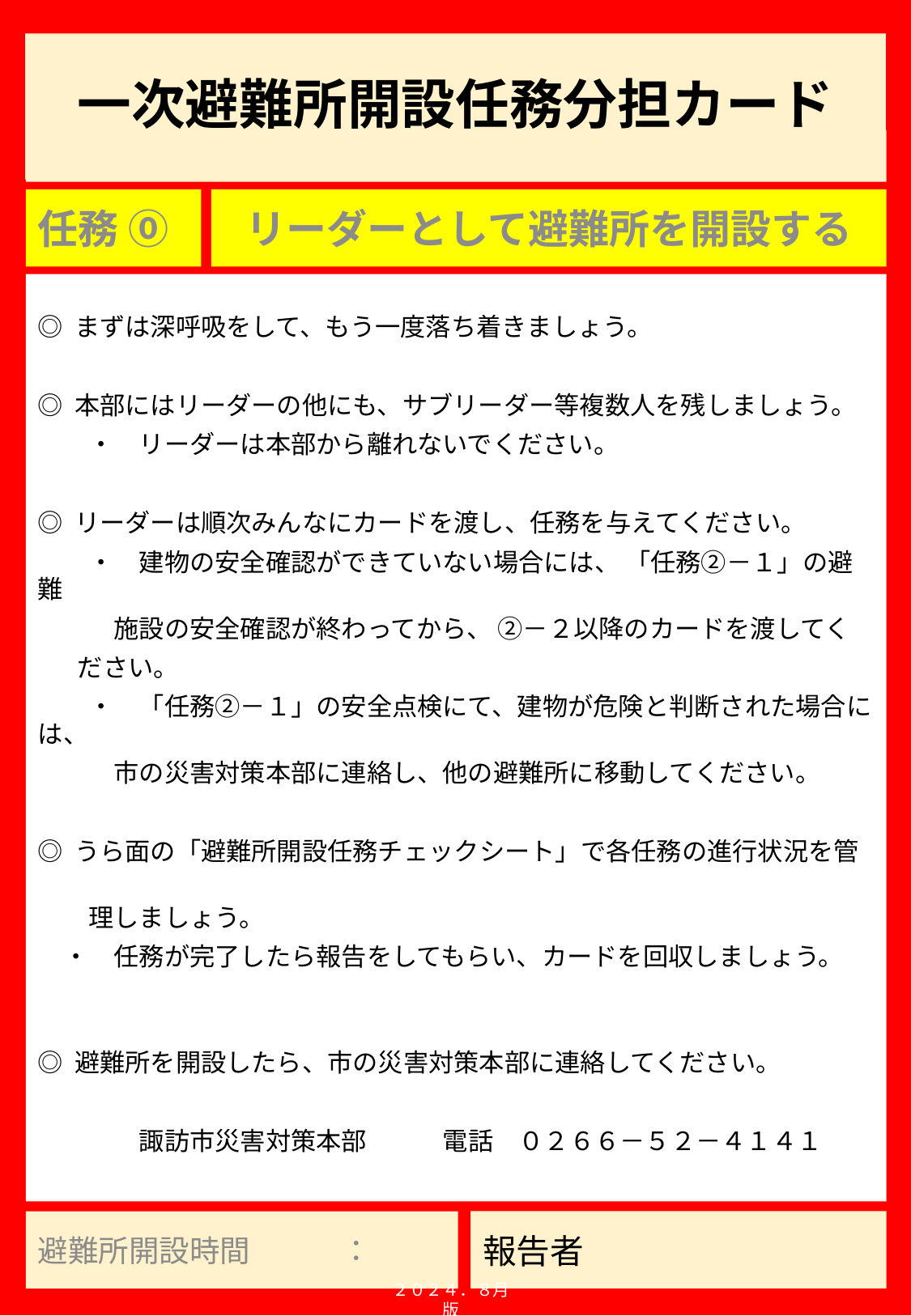

# 一次避難所開設任務分担カード
任務 ⓪
リーダーとして避難所を開設する

◎ まずは深呼吸をして、もう一度落ち着きましょう。

◎ 本部にはリーダーの他にも、サブリーダー等複数人を残しましょう。
　　・　リーダーは本部から離れないでください。

◎ リーダーは順次みんなにカードを渡し、任務を与えてください。
　　・　建物の安全確認ができていない場合には、 「任務②－１」の避難
　　　施設の安全確認が終わってから、 ②－２以降のカードを渡してく
      ださい。
　　・　「任務②－１」の安全点検にて、建物が危険と判断された場合には、
　　　市の災害対策本部に連絡し、他の避難所に移動してください。

◎ うら面の「避難所開設任務チェックシート」で各任務の進行状況を管
　　理しましょう。
　・　任務が完了したら報告をしてもらい、カードを回収しましょう。

◎ 避難所を開設したら、市の災害対策本部に連絡してください。

　　　　諏訪市災害対策本部　　　電話　０２６６－５２－４１４１

避難所開設時間　　　：
２０２４．８月版